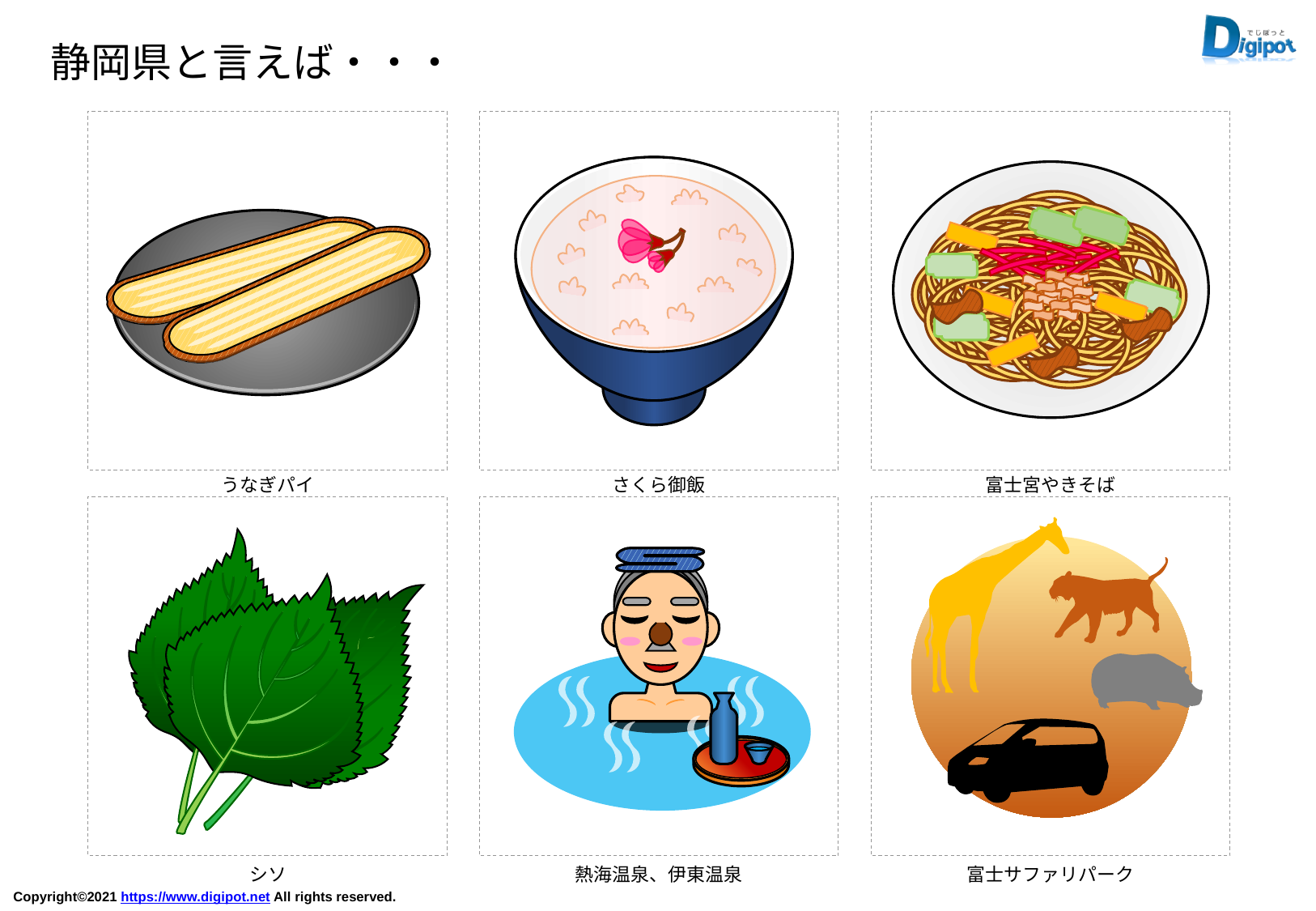

静岡県と言えば・・・

うなぎパイ
さくら御飯
富士宮やきそば

シソ
熱海温泉、伊東温泉
富士サファリパーク